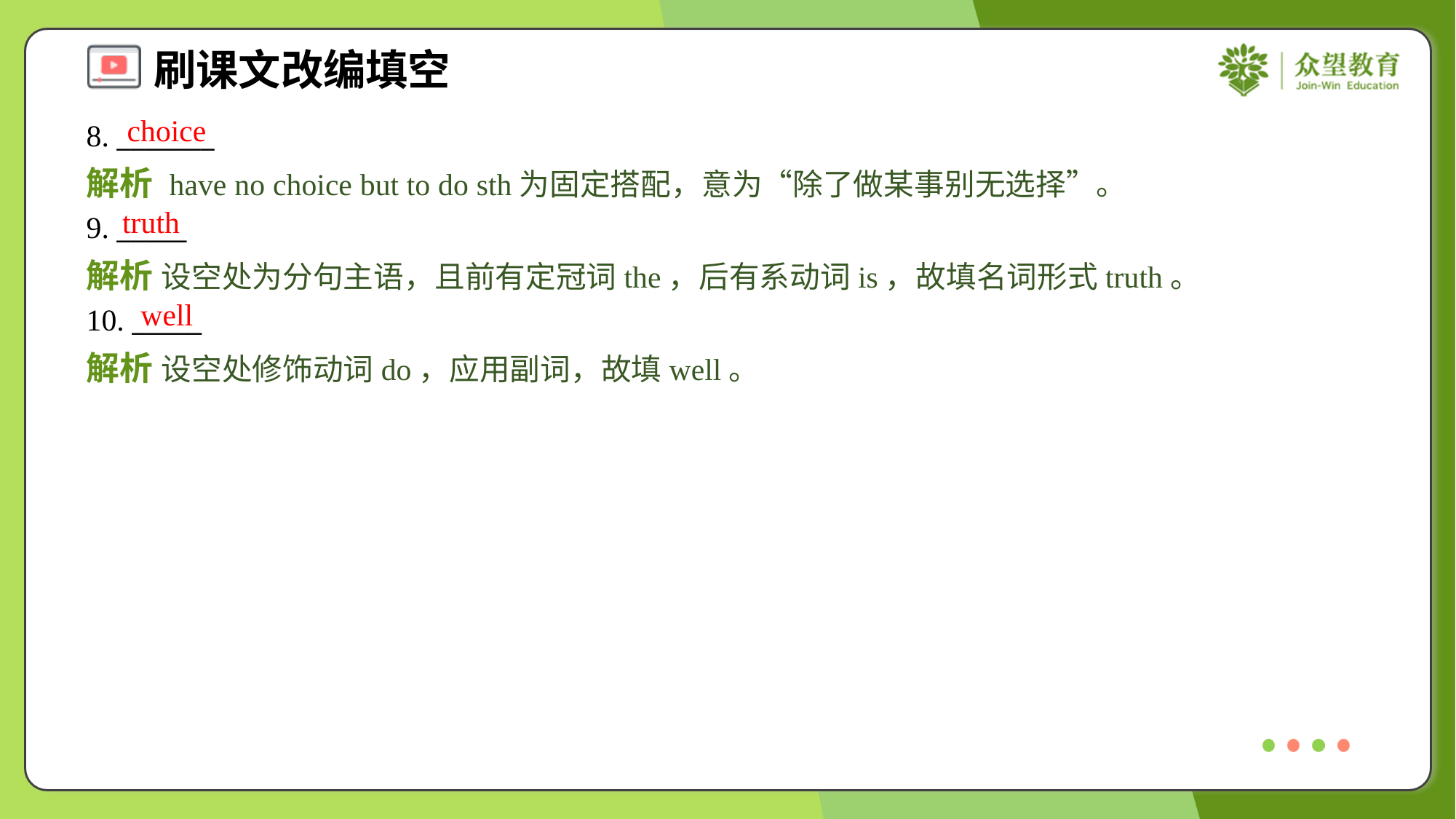

choice
8. _______
解析 have no choice but to do sth为固定搭配，意为“除了做某事别无选择”。
truth
9. _____
解析 设空处为分句主语，且前有定冠词the，后有系动词is，故填名词形式truth。
well
10. _____
解析 设空处修饰动词do，应用副词，故填well。